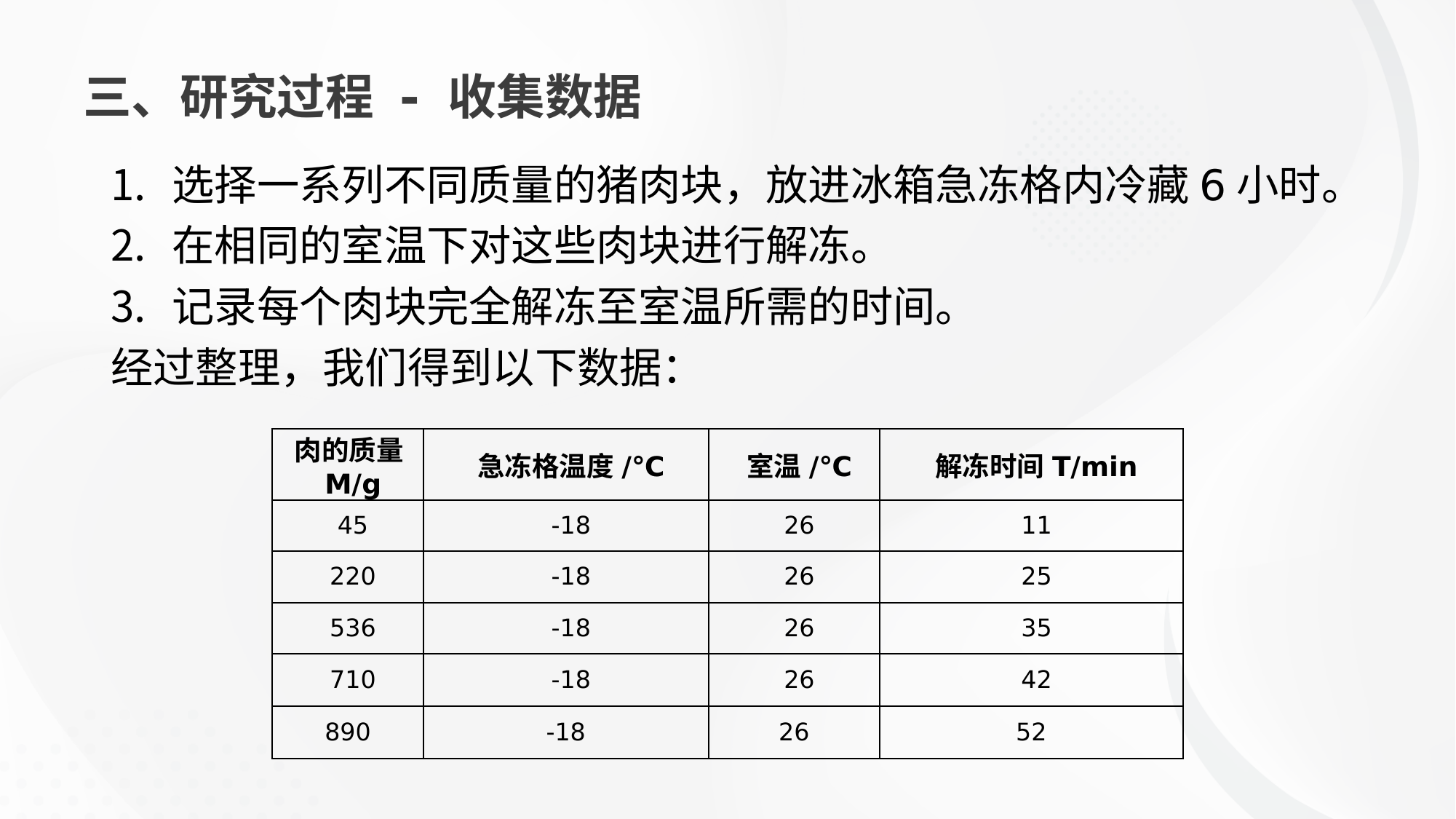

# 三、研究过程 - 收集数据
选择一系列不同质量的猪肉块，放进冰箱急冻格内冷藏6小时。
在相同的室温下对这些肉块进行解冻。
记录每个肉块完全解冻至室温所需的时间。
经过整理，我们得到以下数据：
| 肉的质量M/g | 急冻格温度/℃ | 室温/℃ | 解冻时间T/min |
| --- | --- | --- | --- |
| 45 | -18 | 26 | 11 |
| 220 | -18 | 26 | 25 |
| 536 | -18 | 26 | 35 |
| 710 | -18 | 26 | 42 |
| 890 | -18 | 26 | 52 |